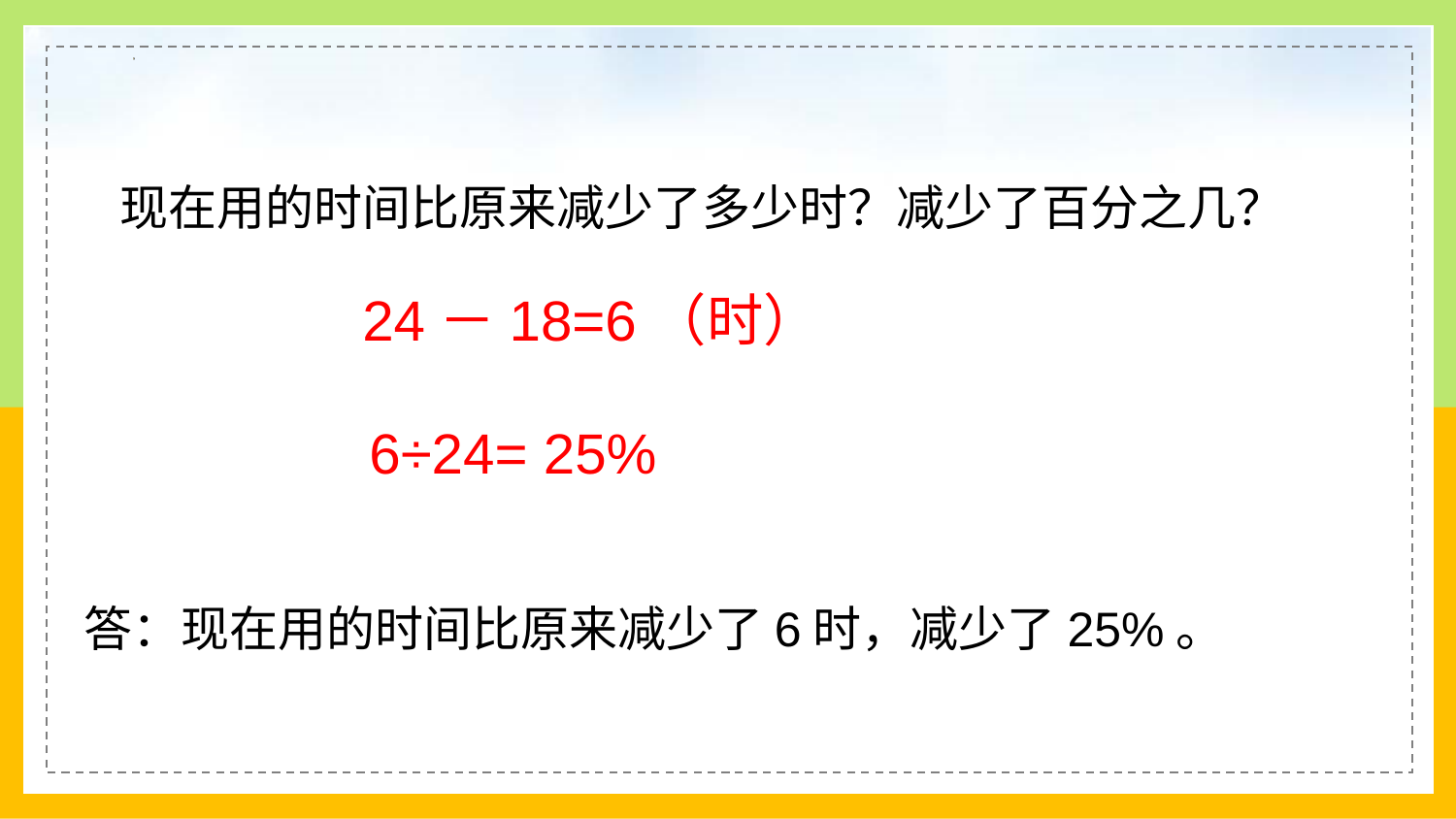

现在用的时间比原来减少了多少时？减少了百分之几？
24－18=6（时）
6÷24= 25%
答：现在用的时间比原来减少了6时，减少了25%。